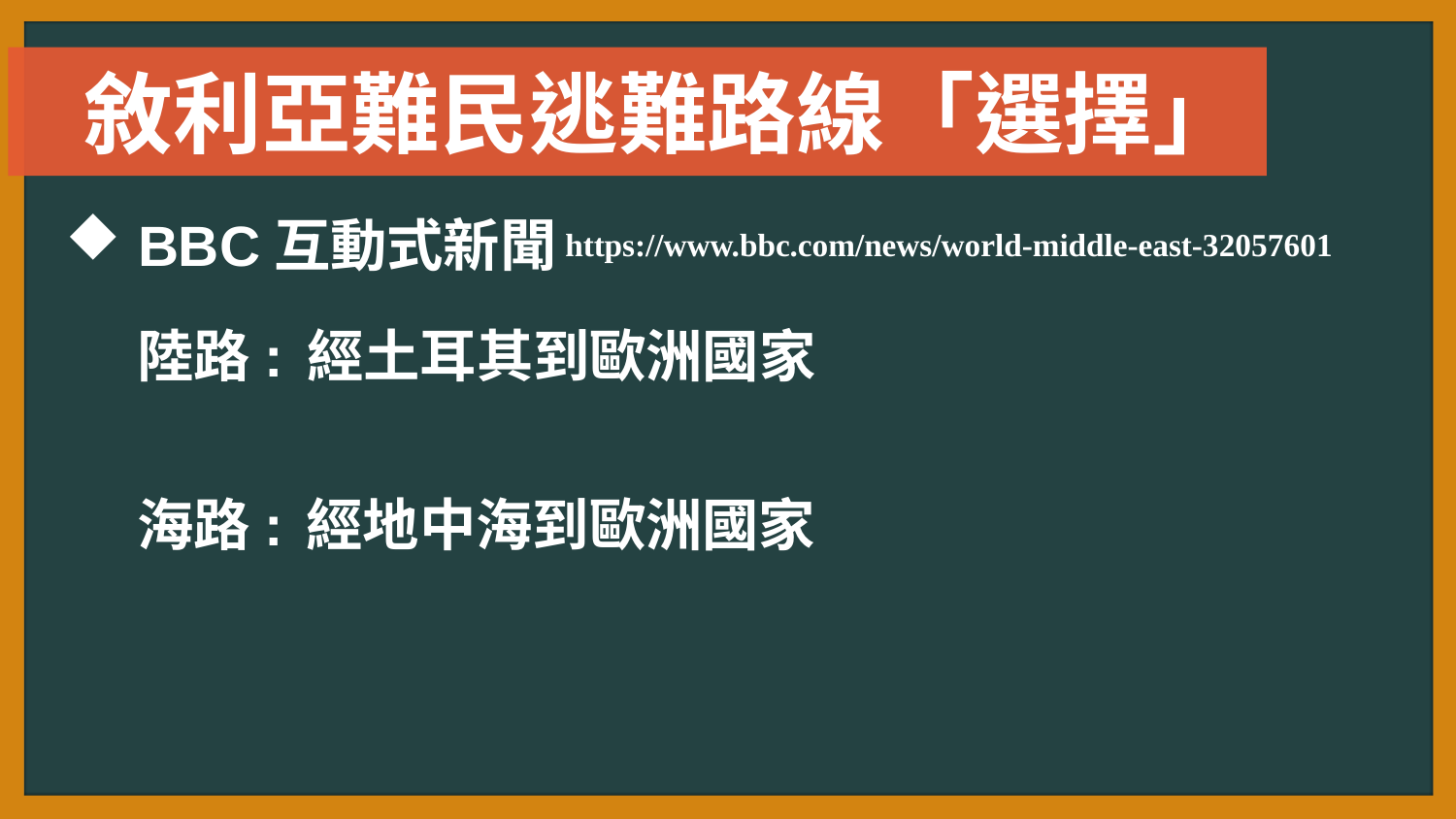

敘利亞難民逃難路線「選擇」
BBC互動式新聞
https://www.bbc.com/news/world-middle-east-32057601
陸路:
經土耳其到歐洲國家
海路:
經地中海到歐洲國家